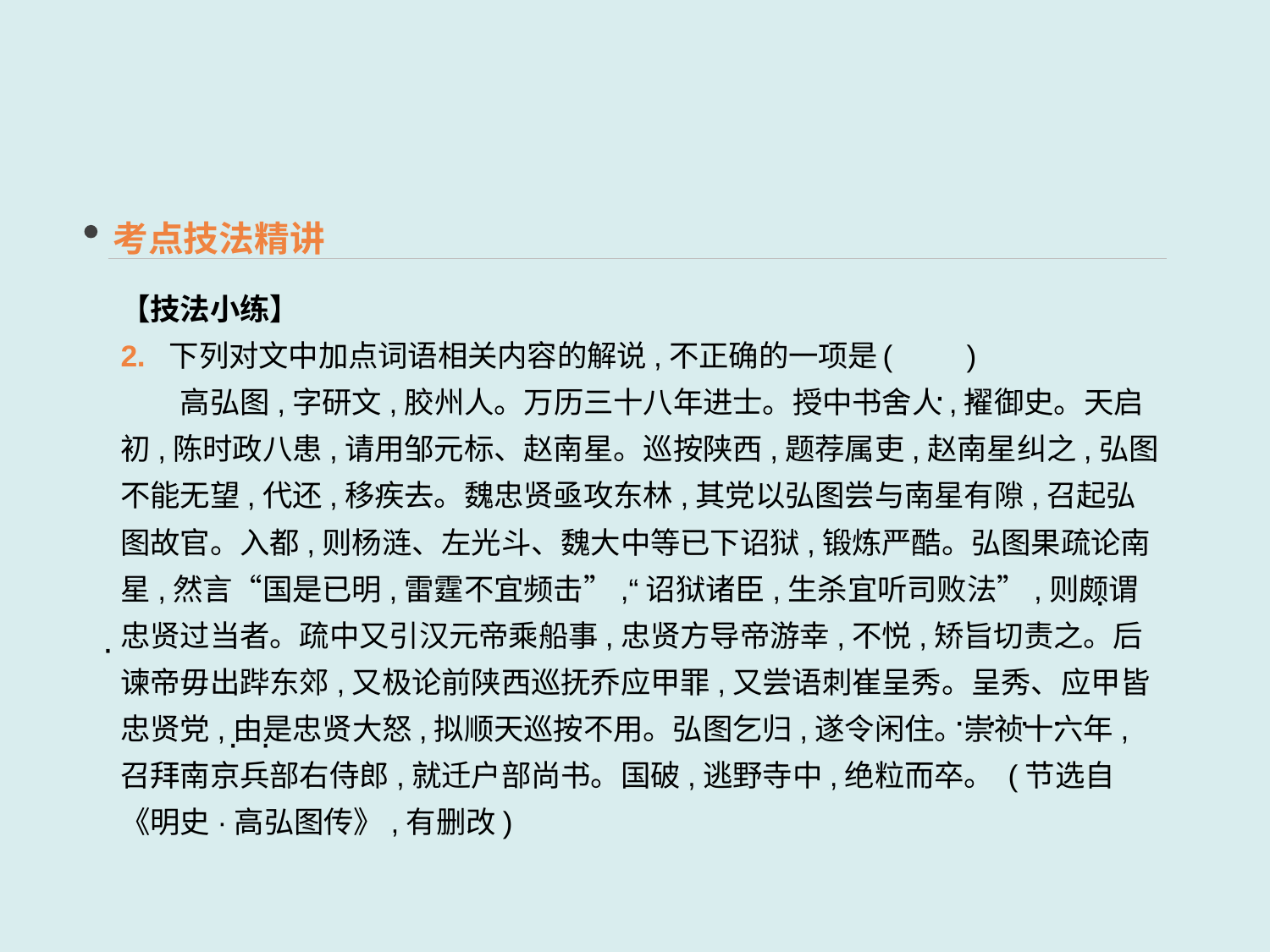

考点技法精讲

【技法小练】
2.  下列对文中加点词语相关内容的解说,不正确的一项是	(　　)
　　高弘图,字研文,胶州人。万历三十八年进士。授中书舍人,擢御史。天启初,陈时政八患,请用邹元标、赵南星。巡按陕西,题荐属吏,赵南星纠之,弘图不能无望,代还,移疾去。魏忠贤亟攻东林,其党以弘图尝与南星有隙,召起弘图故官。入都,则杨涟、左光斗、魏大中等已下诏狱,锻炼严酷。弘图果疏论南星,然言“国是已明,雷霆不宜频击”,“诏狱诸臣,生杀宜听司败法”,则颇谓忠贤过当者。疏中又引汉元帝乘船事,忠贤方导帝游幸,不悦,矫旨切责之。后谏帝毋出跸东郊,又极论前陕西巡抚乔应甲罪,又尝语刺崔呈秀。呈秀、应甲皆忠贤党,由是忠贤大怒,拟顺天巡按不用。弘图乞归,遂令闲住。崇祯十六年,召拜南京兵部右侍郎,就迁户部尚书。国破,逃野寺中,绝粒而卒。 (节选自《明史·高弘图传》,有删改)

 ·  ·
·  ·  ·  ·
 ·
 ·  ·
   ·